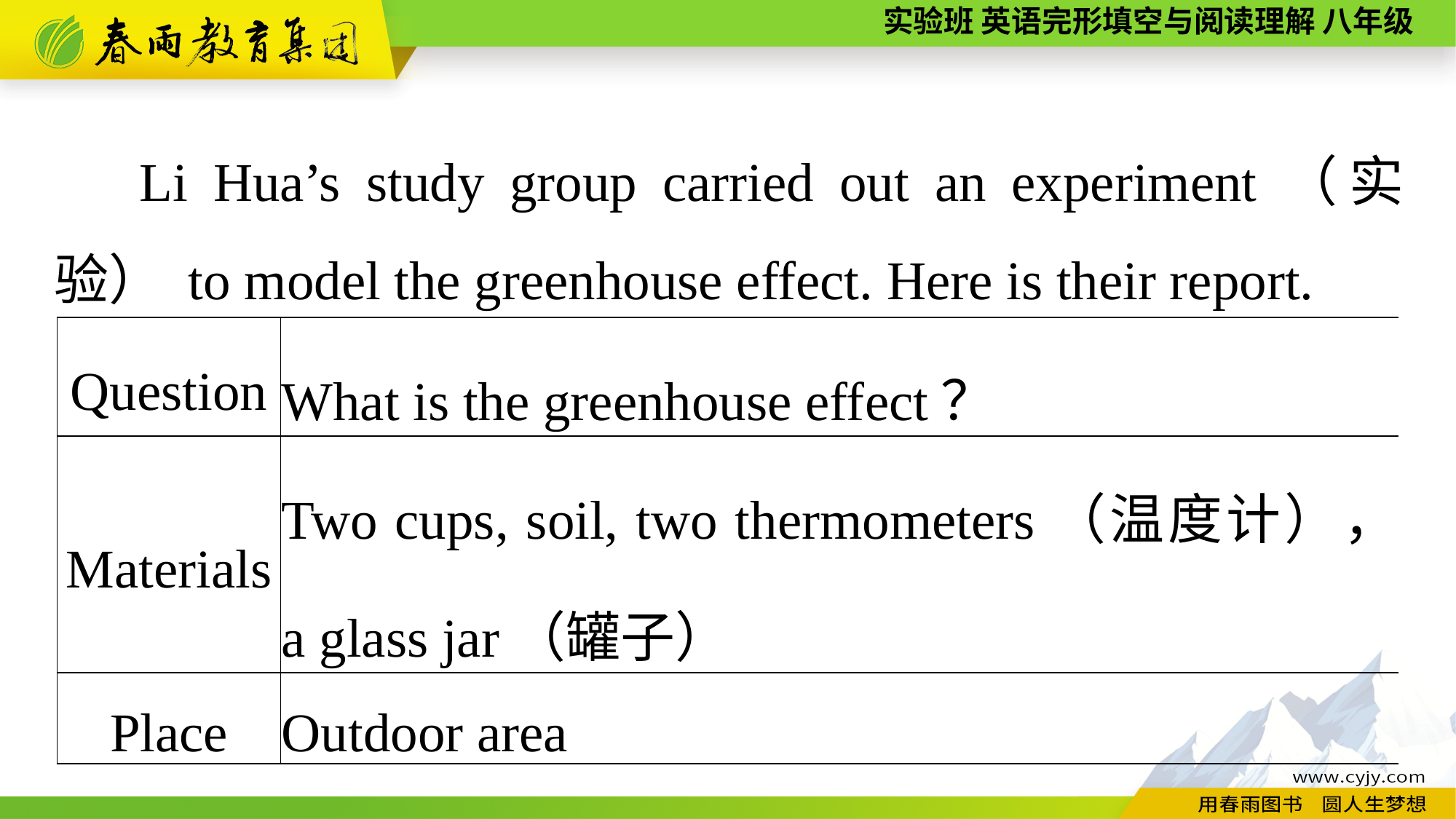

Li Hua’s study group carried out an experiment（实验） to model the greenhouse effect. Here is their report.
| Question | What is the greenhouse effect？ |
| --- | --- |
| Materials | Two cups, soil, two thermometers（温度计）， a glass jar（罐子） |
| Place | Outdoor area |